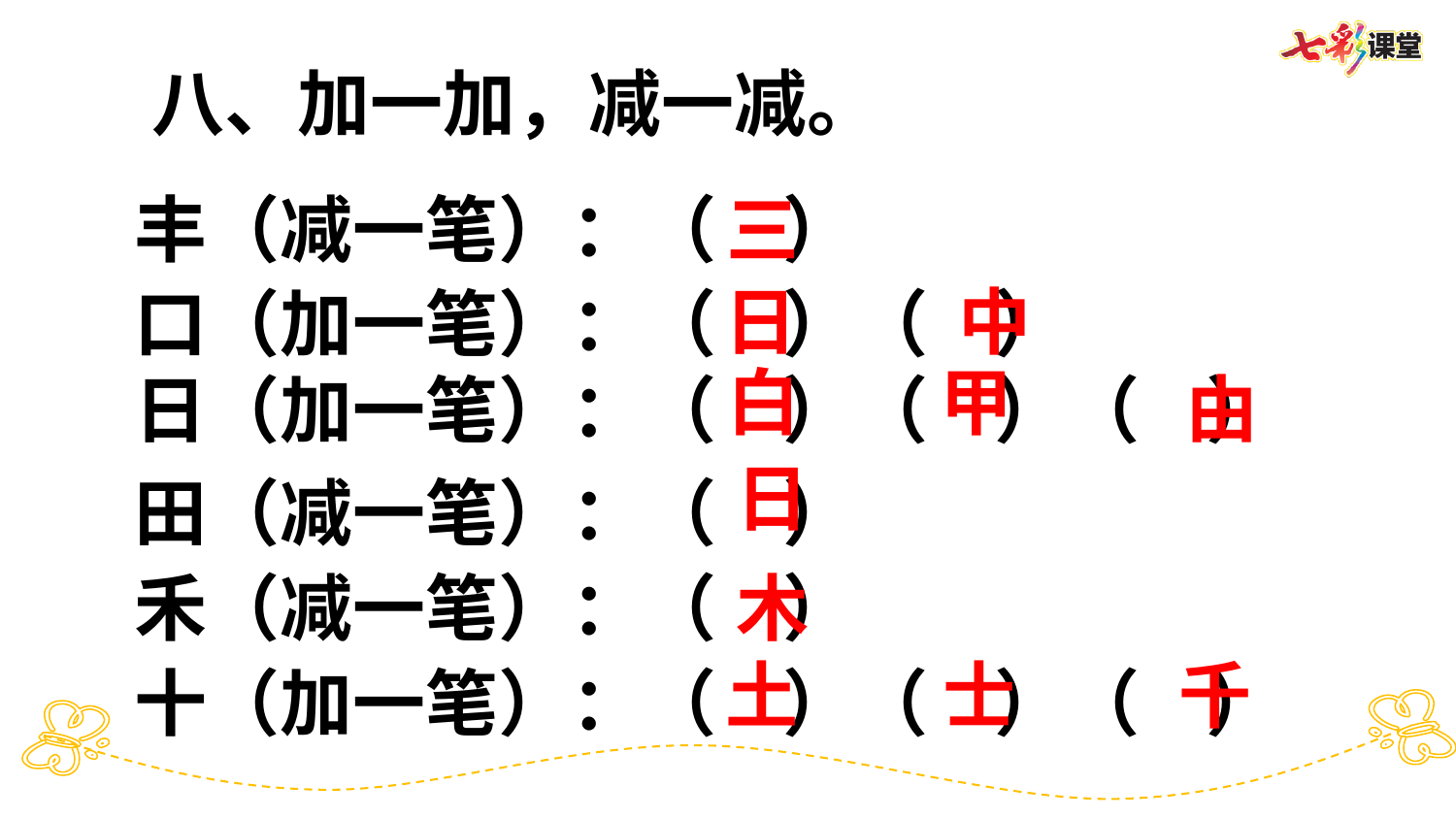

八、加一加，减一减。
三
丰（减一笔）：（    ）
 由
 中
日
口（加一笔）：（    ）（    ）
白
甲
日（加一笔）：（    ）（    ）（    ）

日
田（减一笔）：（    ）
木
禾（减一笔）：（    ）
土
士
千
十（加一笔）：（    ）（    ）（    ）